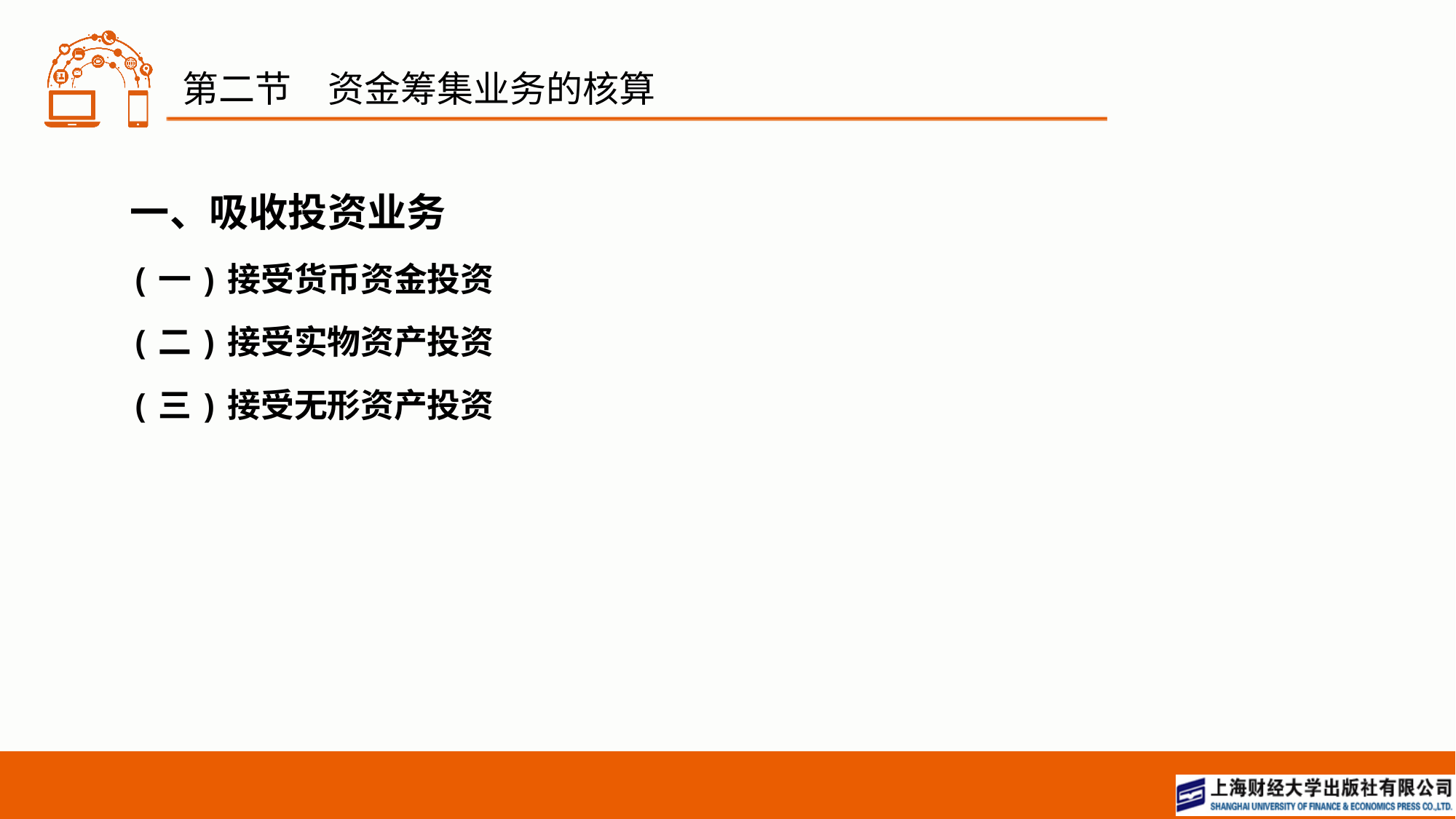

# 第二节　资金筹集业务的核算
一、吸收投资业务
(一)接受货币资金投资
(二)接受实物资产投资
(三)接受无形资产投资